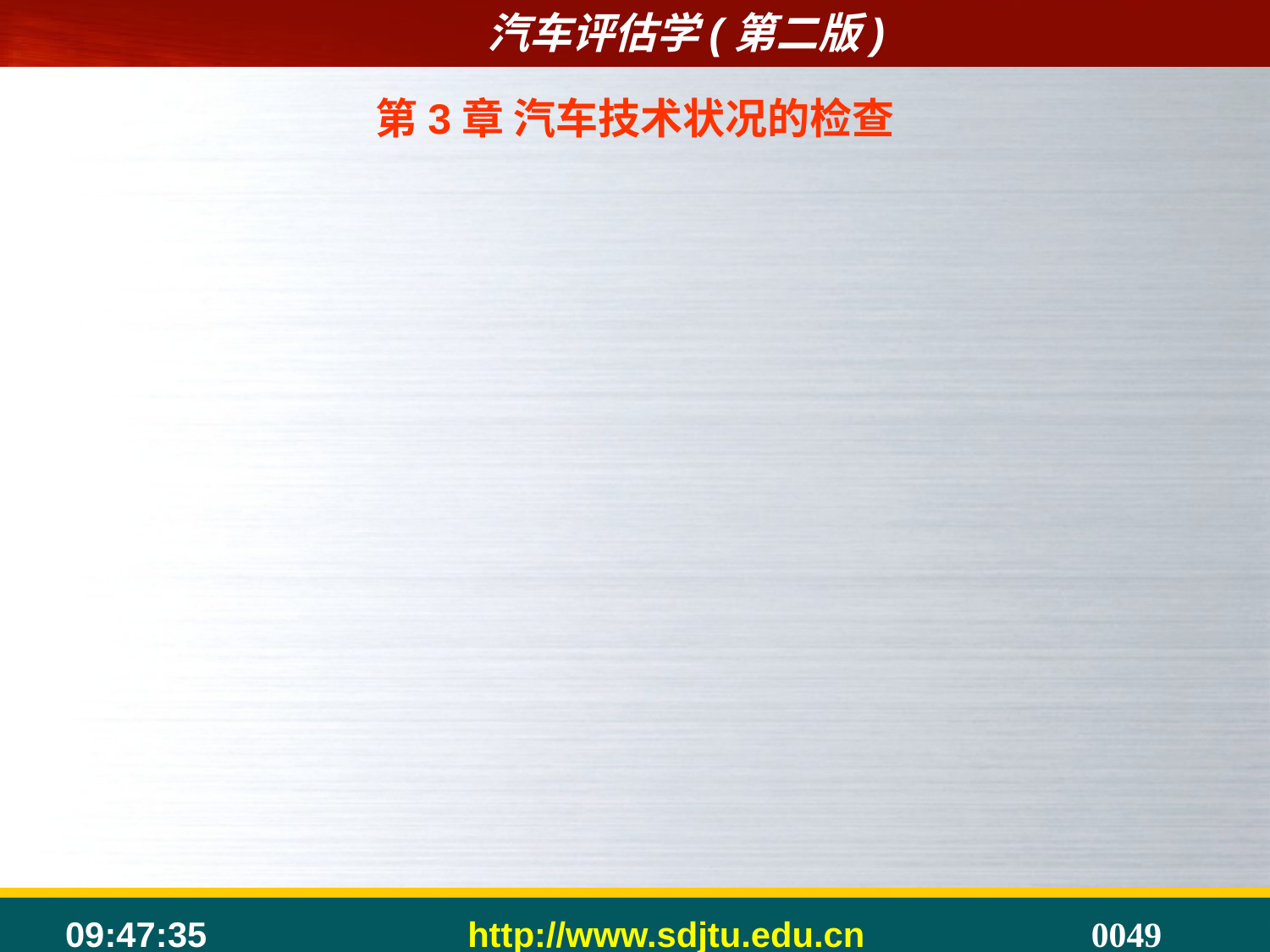

第3章 汽车技术状况的检查
	汽车的技术状况是由汽车的各种性能参数决定的。这些性能参数有些可以通过简单地直观检查即可获得，有些需要通过各种检测仪器、设备进行检测获得，所以，汽车技术状况的检测一般有三种：
     （1）静态检查。
     （2）动态检查。
     （3）仪器检测。